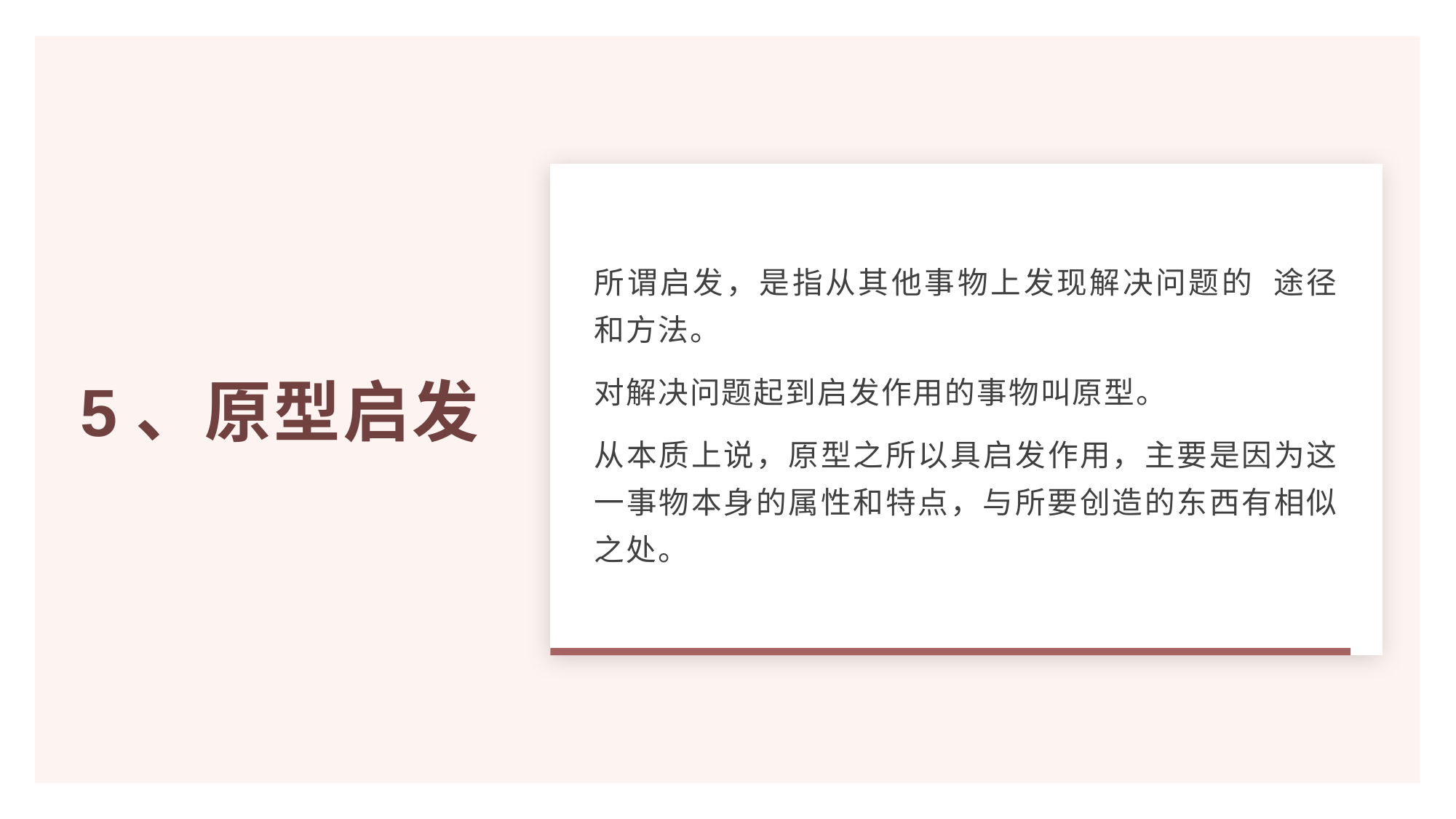

所谓启发，是指从其他事物上发现解决问题的  途径和方法。
对解决问题起到启发作用的事物叫原型。
从本质上说，原型之所以具启发作用，主要是因为这一事物本身的属性和特点，与所要创造的东西有相似之处。
5、原型启发